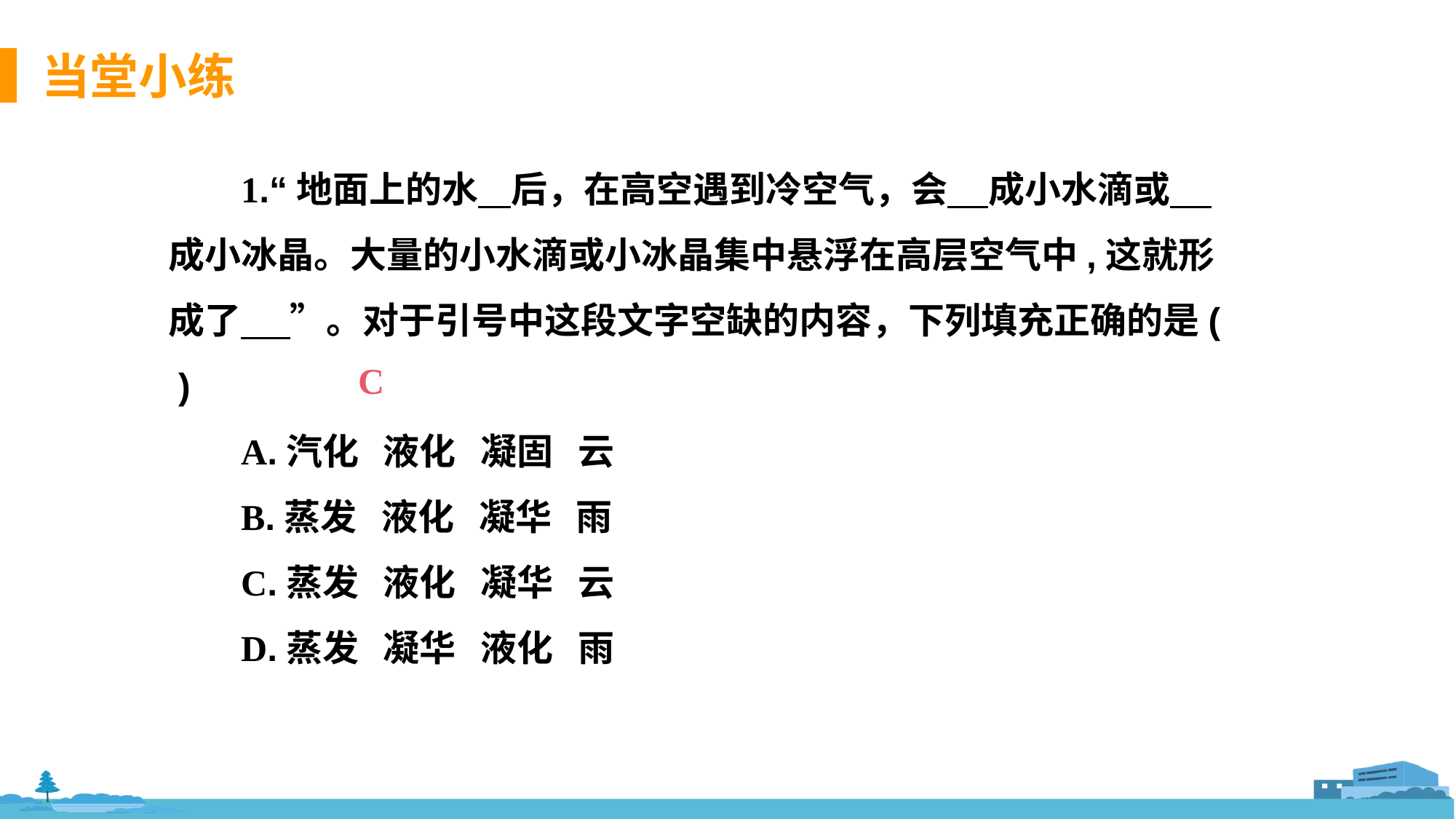

1.“地面上的水    后，在高空遇到冷空气，会     成小水滴或      成小冰晶。大量的小水滴或小冰晶集中悬浮在高层空气中,这就形成了      ”。对于引号中这段文字空缺的内容，下列填充正确的是(    )
A.汽化   液化   凝固   云
B.蒸发   液化   凝华   雨
C.蒸发   液化   凝华   云
D.蒸发   凝华   液化   雨
C